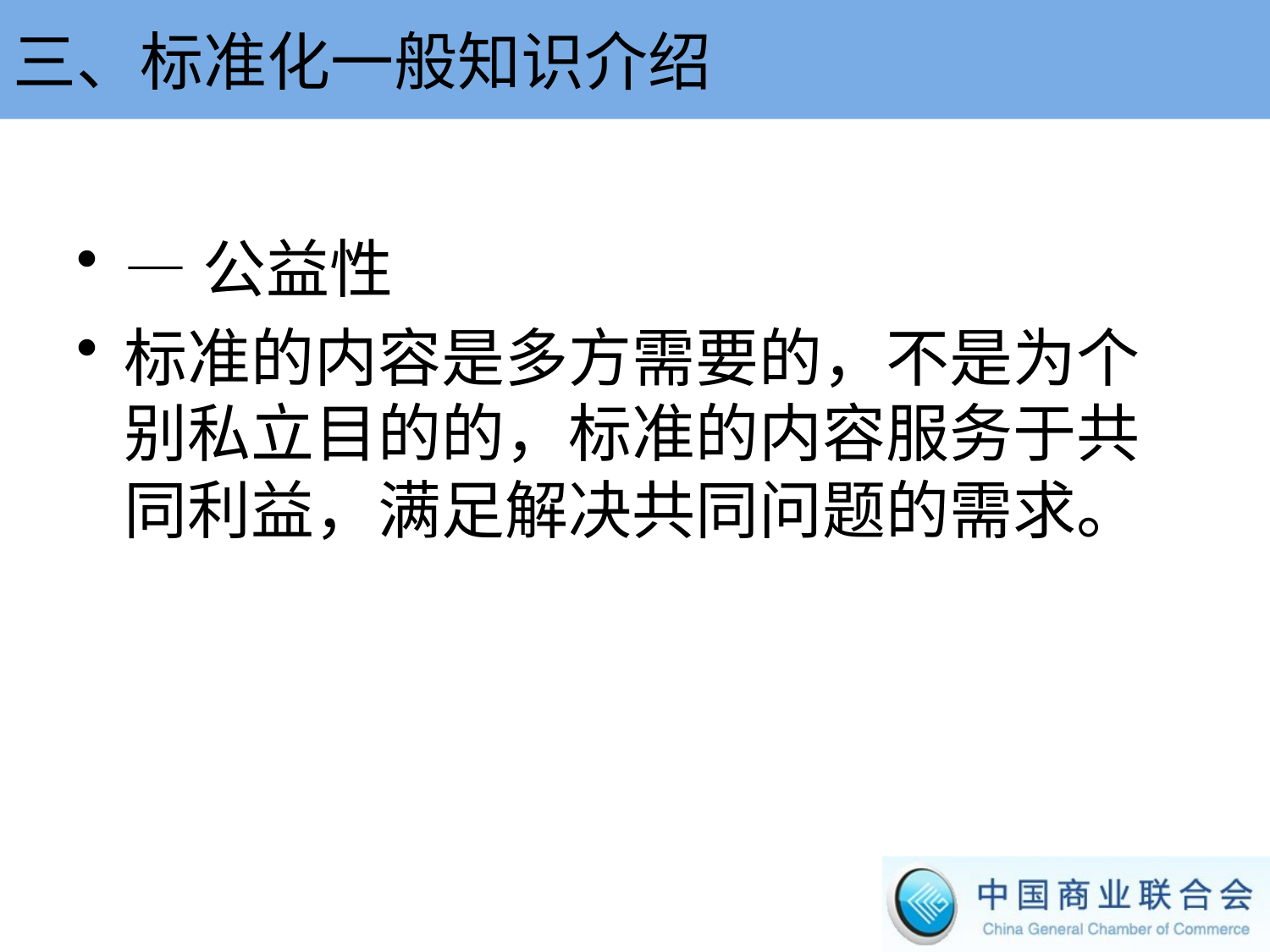

三、标准化一般知识介绍
—公益性
标准的内容是多方需要的，不是为个别私立目的的，标准的内容服务于共同利益，满足解决共同问题的需求。